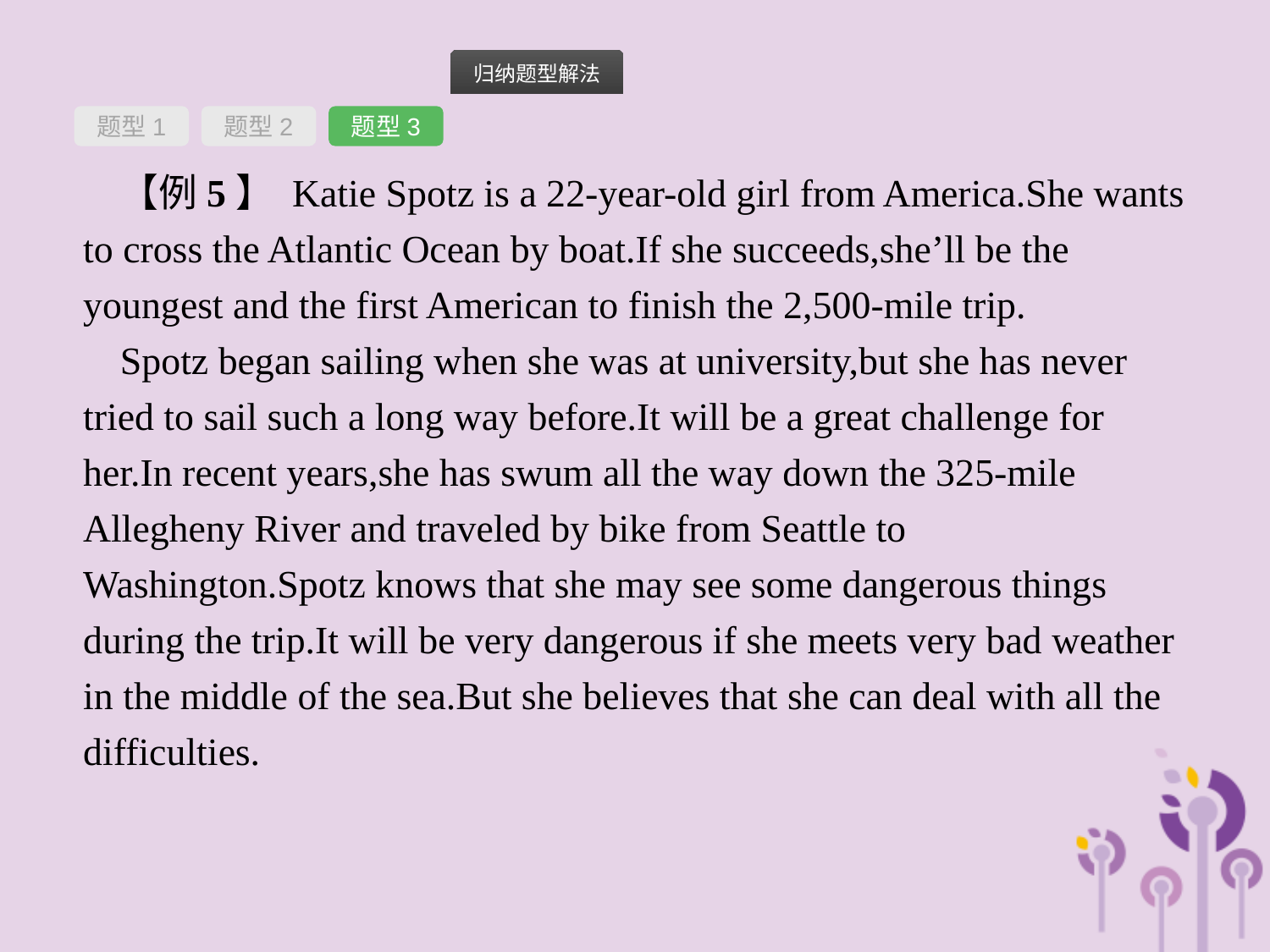

题型1
题型2
题型3
【例5】 Katie Spotz is a 22-year-old girl from America.She wants to cross the Atlantic Ocean by boat.If she succeeds,she’ll be the youngest and the first American to finish the 2,500-mile trip.
Spotz began sailing when she was at university,but she has never tried to sail such a long way before.It will be a great challenge for her.In recent years,she has swum all the way down the 325-mile Allegheny River and traveled by bike from Seattle to Washington.Spotz knows that she may see some dangerous things during the trip.It will be very dangerous if she meets very bad weather in the middle of the sea.But she believes that she can deal with all the difficulties.